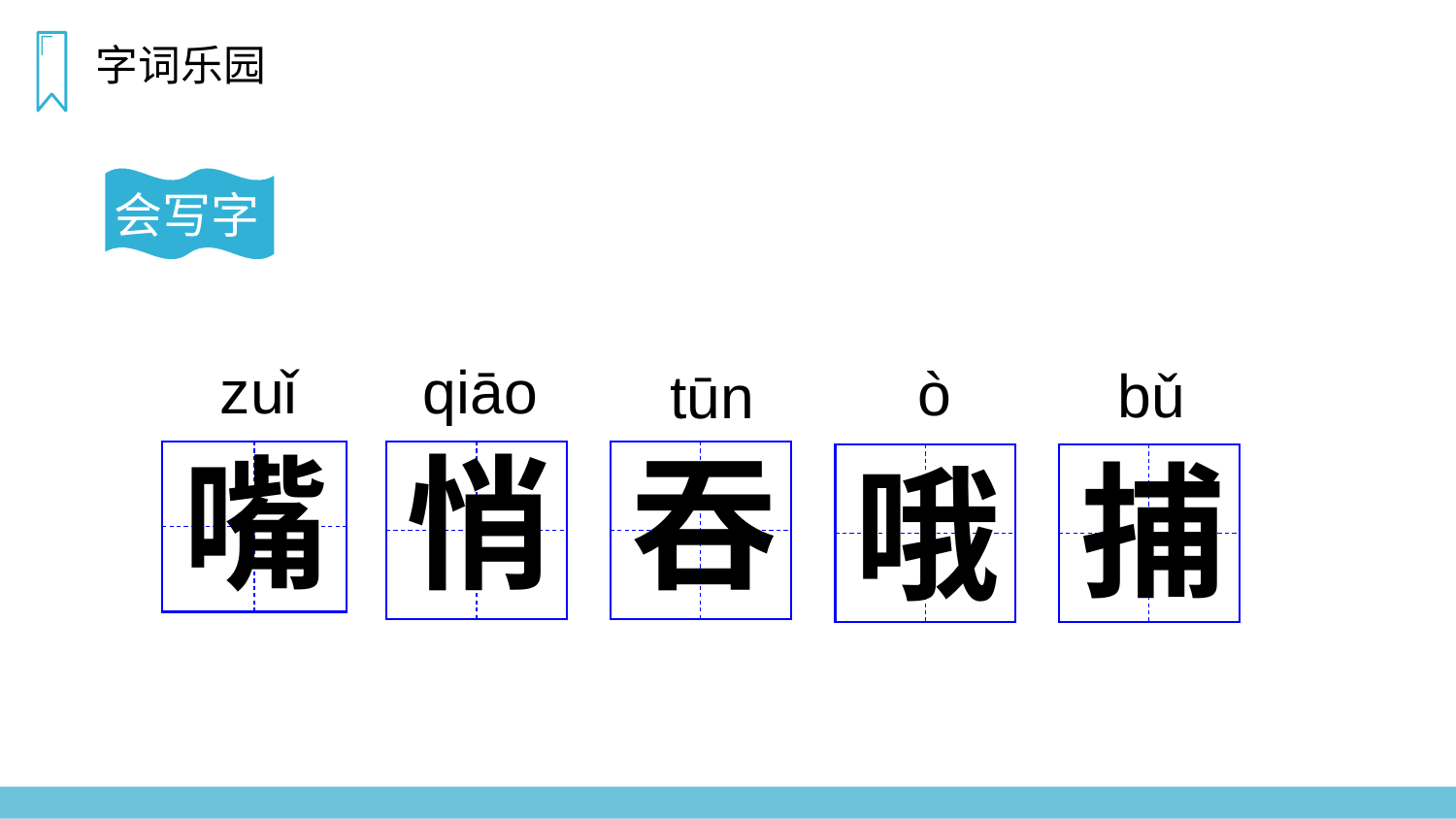

字词乐园
会写字
zuǐ
qiāo
ò
bǔ
tūn
嘴
悄
吞
捕
哦